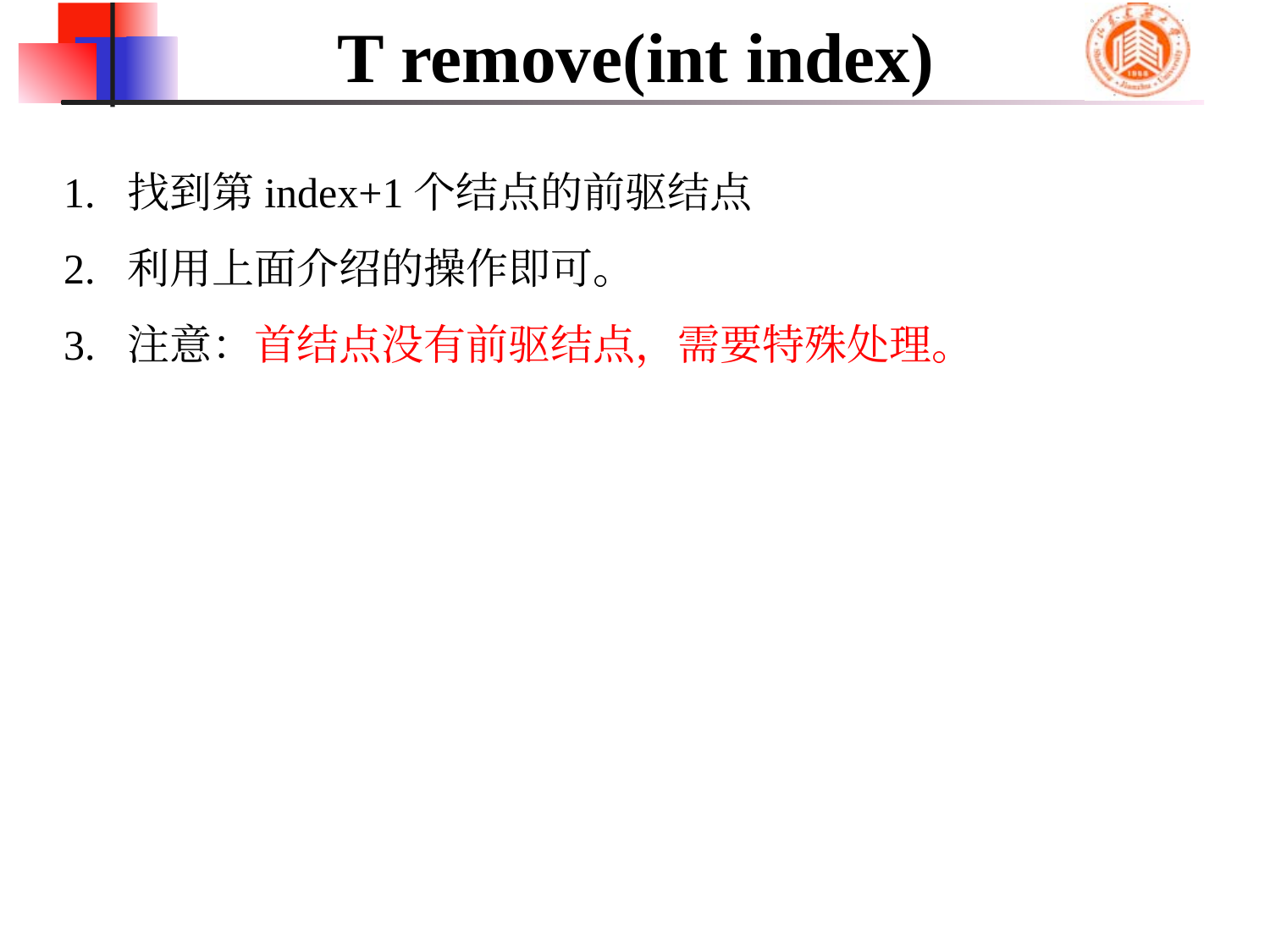

# T remove(int index)
找到第index+1个结点的前驱结点
利用上面介绍的操作即可。
注意：首结点没有前驱结点，需要特殊处理。